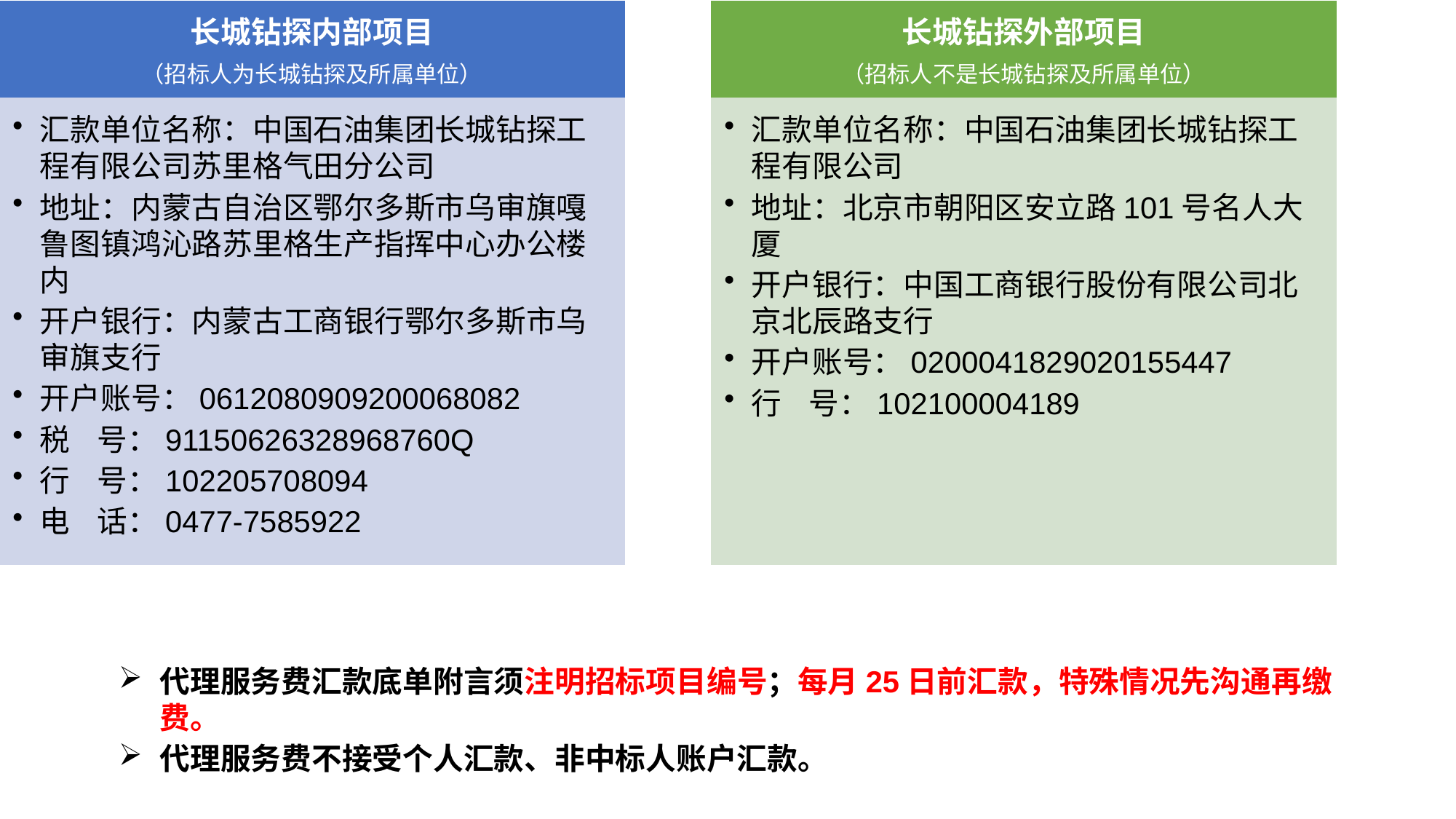

2. 代理服务费账号
长城钻探内部项目
（招标人为长城钻探及所属单位）
汇款单位名称：中国石油集团长城钻探工程有限公司苏里格气田分公司
地址：内蒙古自治区鄂尔多斯市乌审旗嘎鲁图镇鸿沁路苏里格生产指挥中心办公楼内
开户银行：内蒙古工商银行鄂尔多斯市乌审旗支行
开户账号：0612080909200068082
税    号：91150626328968760Q
行    号：102205708094
电    话：0477-7585922
长城钻探外部项目
（招标人不是长城钻探及所属单位）
汇款单位名称：中国石油集团长城钻探工程有限公司
地址：北京市朝阳区安立路101号名人大厦
开户银行：中国工商银行股份有限公司北京北辰路支行
开户账号：0200041829020155447
行    号：102100004189
代理服务费汇款底单附言须注明招标项目编号；每月25日前汇款，特殊情况先沟通再缴费。
代理服务费不接受个人汇款、非中标人账户汇款。